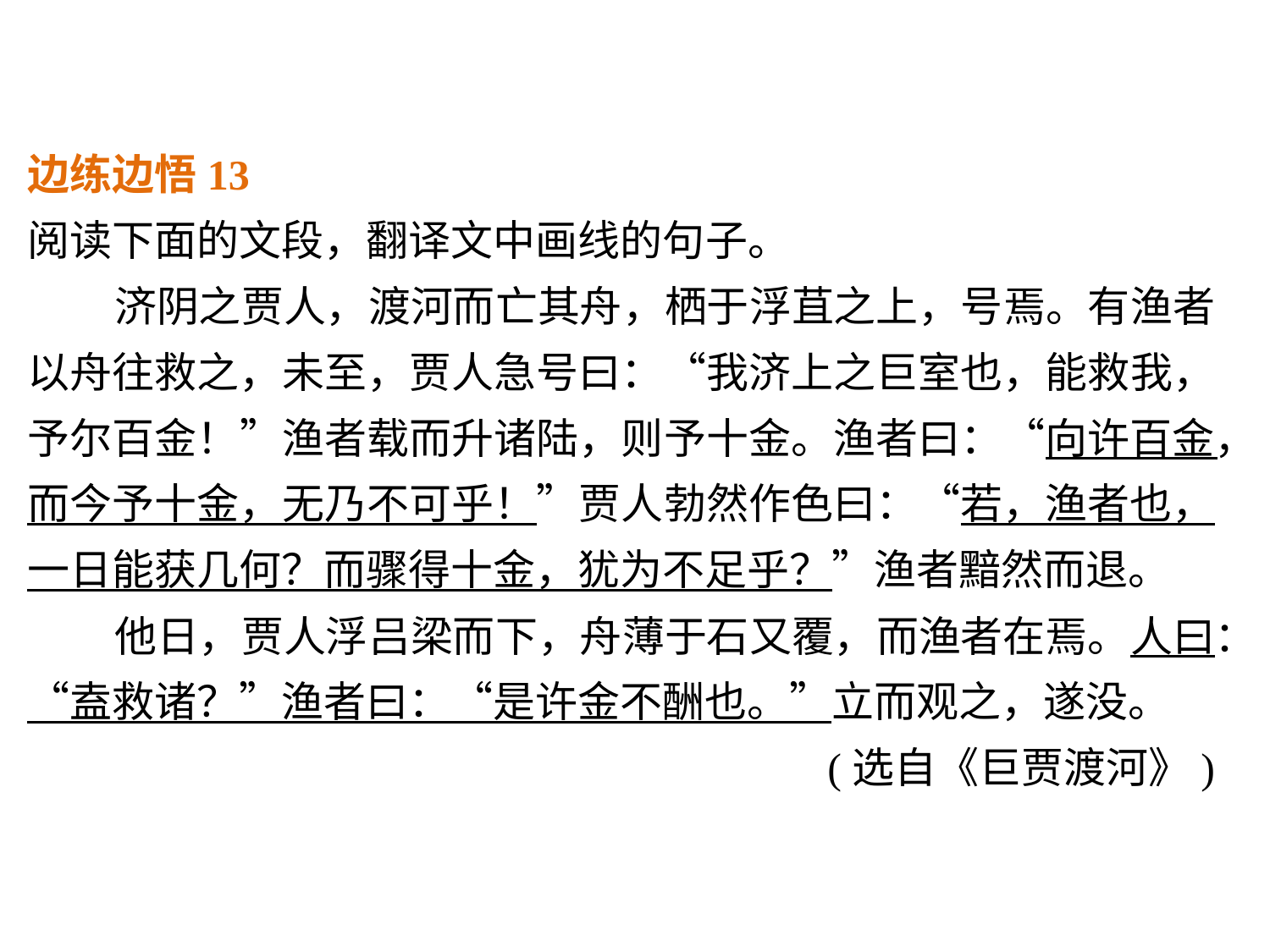

边练边悟13
阅读下面的文段，翻译文中画线的句子。
        济阴之贾人，渡河而亡其舟，栖于浮苴之上，号焉。有渔者以舟往救之，未至，贾人急号曰：“我济上之巨室也，能救我，予尔百金！”渔者载而升诸陆，则予十金。渔者曰：“向许百金，而今予十金，无乃不可乎！”贾人勃然作色曰：“若，渔者也，一日能获几何？而骤得十金，犹为不足乎？”渔者黯然而退。
        他日，贾人浮吕梁而下，舟薄于石又覆，而渔者在焉。人曰：“盍救诸？”渔者曰：“是许金不酬也。”立而观之，遂没。
 (选自《巨贾渡河》)